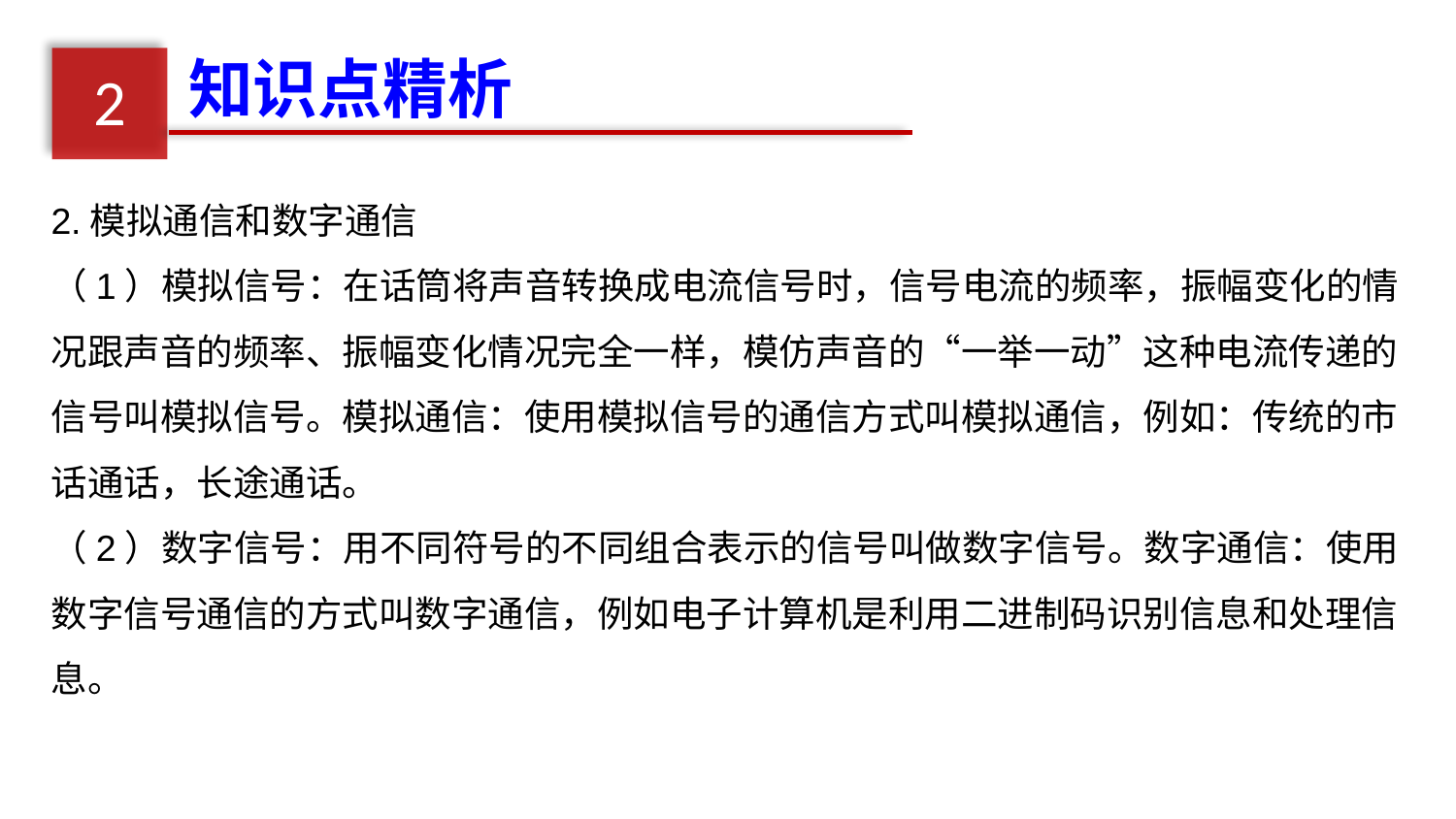

知识点精析

2
2.模拟通信和数字通信
（1）模拟信号：在话筒将声音转换成电流信号时，信号电流的频率，振幅变化的情况跟声音的频率、振幅变化情况完全一样，模仿声音的“一举一动”这种电流传递的信号叫模拟信号。模拟通信：使用模拟信号的通信方式叫模拟通信，例如：传统的市话通话，长途通话。
（2）数字信号：用不同符号的不同组合表示的信号叫做数字信号。数字通信：使用数字信号通信的方式叫数字通信，例如电子计算机是利用二进制码识别信息和处理信息。